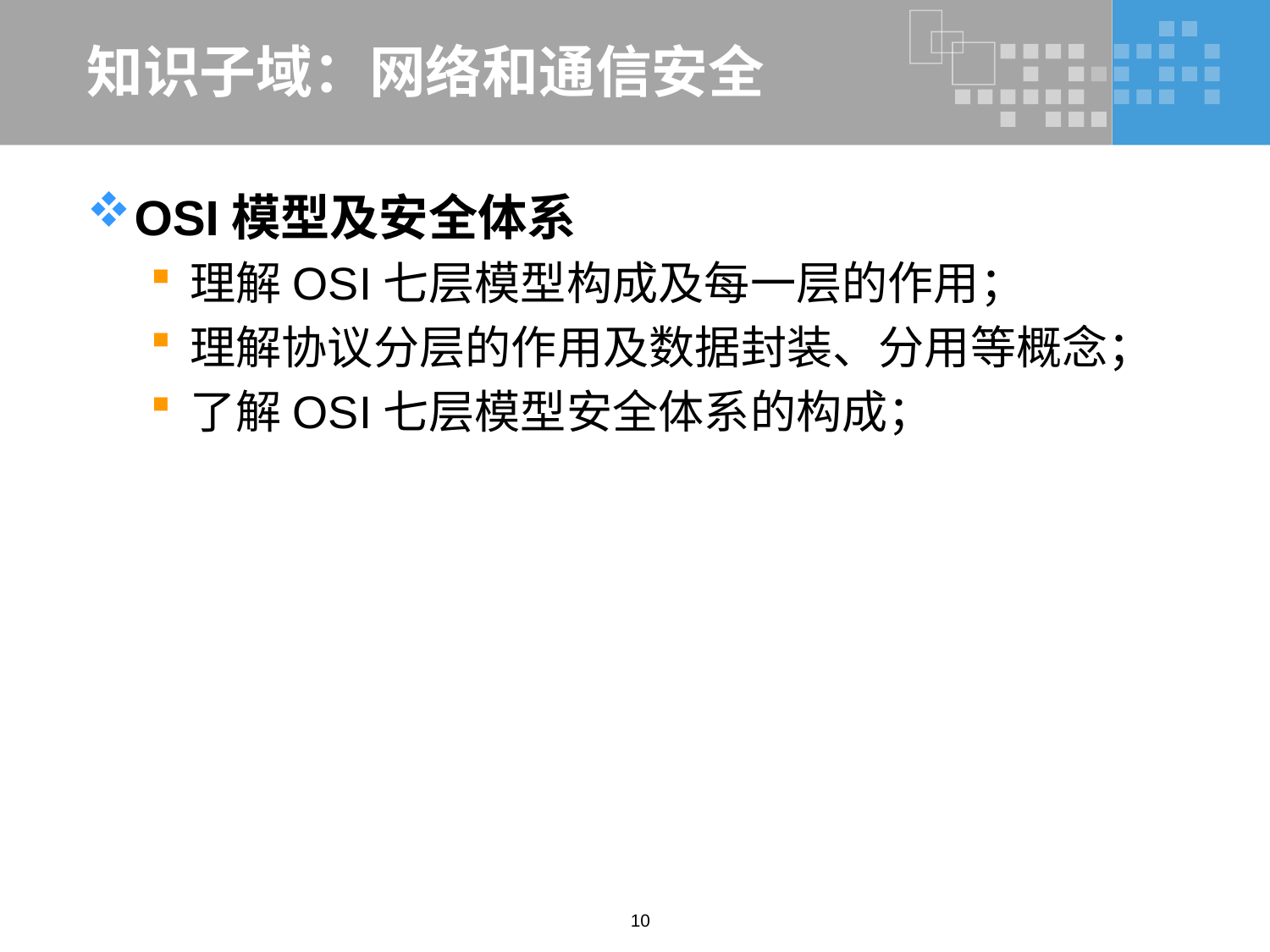

# 知识子域：网络和通信安全
OSI模型及安全体系
理解OSI七层模型构成及每一层的作用；
理解协议分层的作用及数据封装、分用等概念；
了解OSI七层模型安全体系的构成；

10